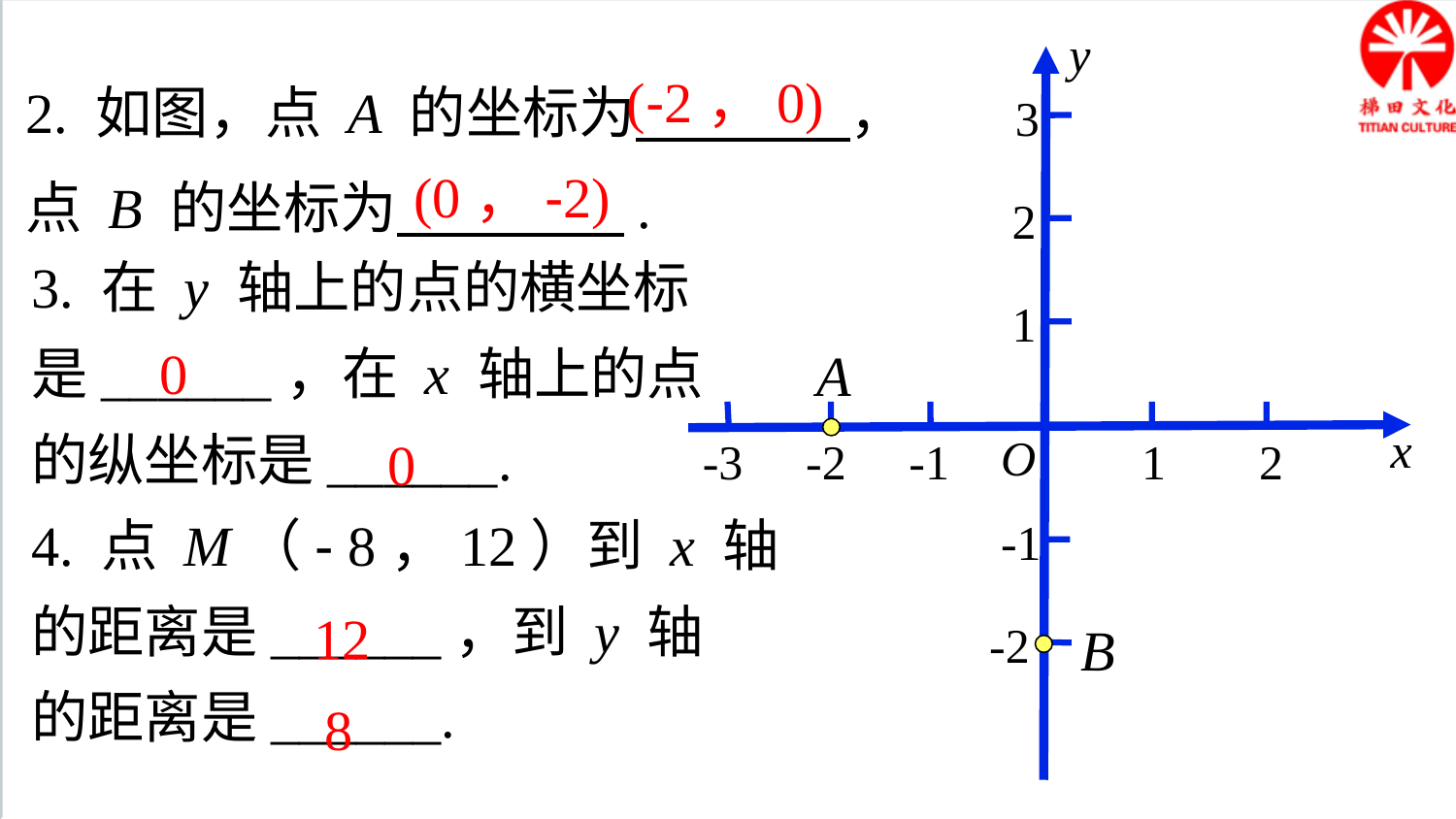

y
2. 如图，点 A 的坐标为                 ，
点 B 的坐标为                  .

(-2，0)
3

(0，-2)
2

3. 在 y 轴上的点的横坐标
是______，在 x 轴上的点
的纵坐标是______.
4. 点 M（- 8，12）到 x 轴
的距离是______，到 y 轴
的距离是______.
1

0
A

x

O
0
-3
-2
-1
1
2

-1

12
B
-2

8